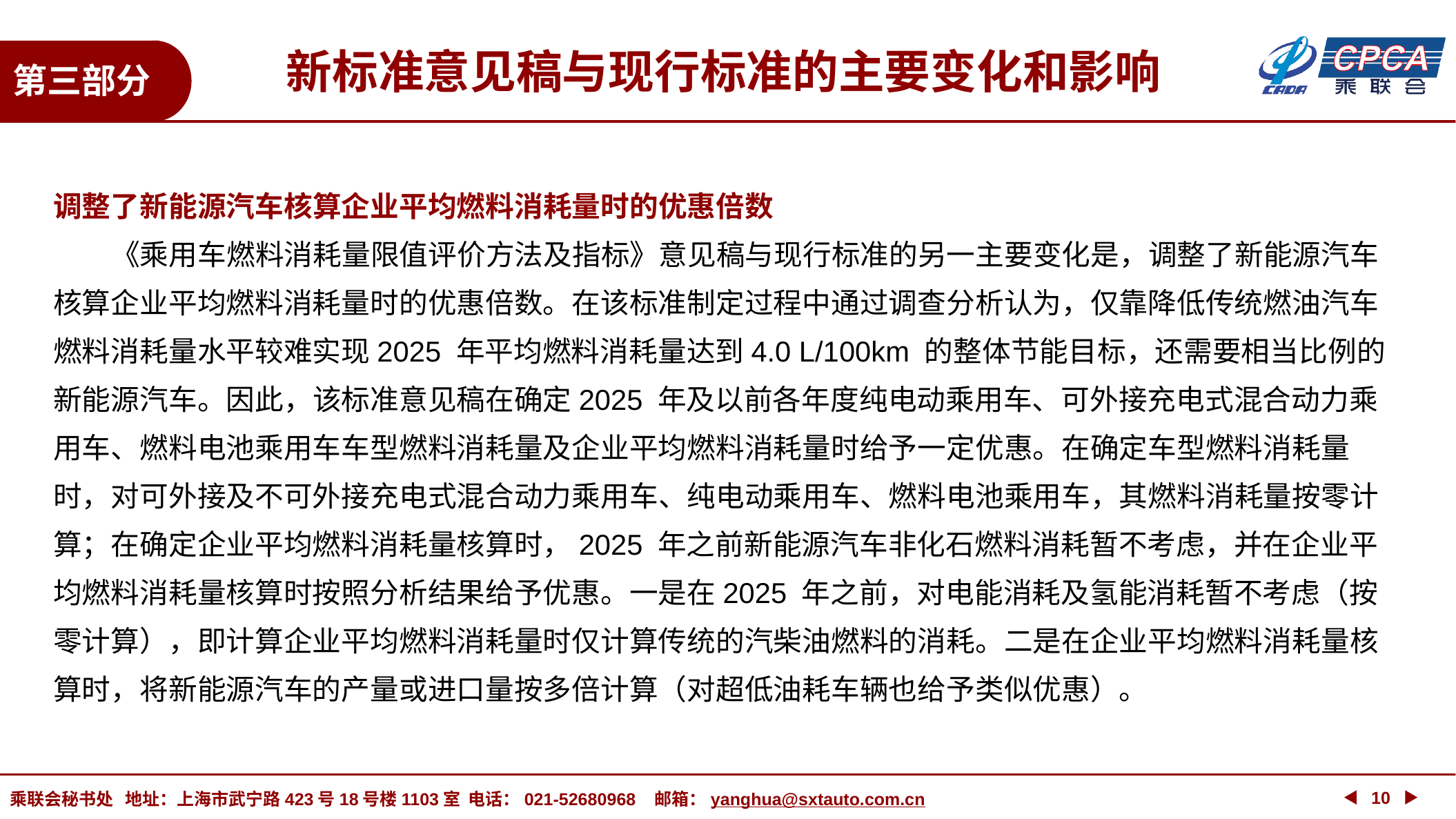

新标准意见稿与现行标准的主要变化和影响

第三部分
调整了新能源汽车核算企业平均燃料消耗量时的优惠倍数
        《乘用车燃料消耗量限值评价方法及指标》意见稿与现行标准的另一主要变化是，调整了新能源汽车核算企业平均燃料消耗量时的优惠倍数。在该标准制定过程中通过调查分析认为，仅靠降低传统燃油汽车燃料消耗量水平较难实现2025 年平均燃料消耗量达到4.0 L/100km 的整体节能目标，还需要相当比例的新能源汽车。因此，该标准意见稿在确定2025 年及以前各年度纯电动乘用车、可外接充电式混合动力乘用车、燃料电池乘用车车型燃料消耗量及企业平均燃料消耗量时给予一定优惠。在确定车型燃料消耗量时，对可外接及不可外接充电式混合动力乘用车、纯电动乘用车、燃料电池乘用车，其燃料消耗量按零计算；在确定企业平均燃料消耗量核算时，2025 年之前新能源汽车非化石燃料消耗暂不考虑，并在企业平均燃料消耗量核算时按照分析结果给予优惠。一是在2025 年之前，对电能消耗及氢能消耗暂不考虑（按零计算），即计算企业平均燃料消耗量时仅计算传统的汽柴油燃料的消耗。二是在企业平均燃料消耗量核算时，将新能源汽车的产量或进口量按多倍计算（对超低油耗车辆也给予类似优惠）。